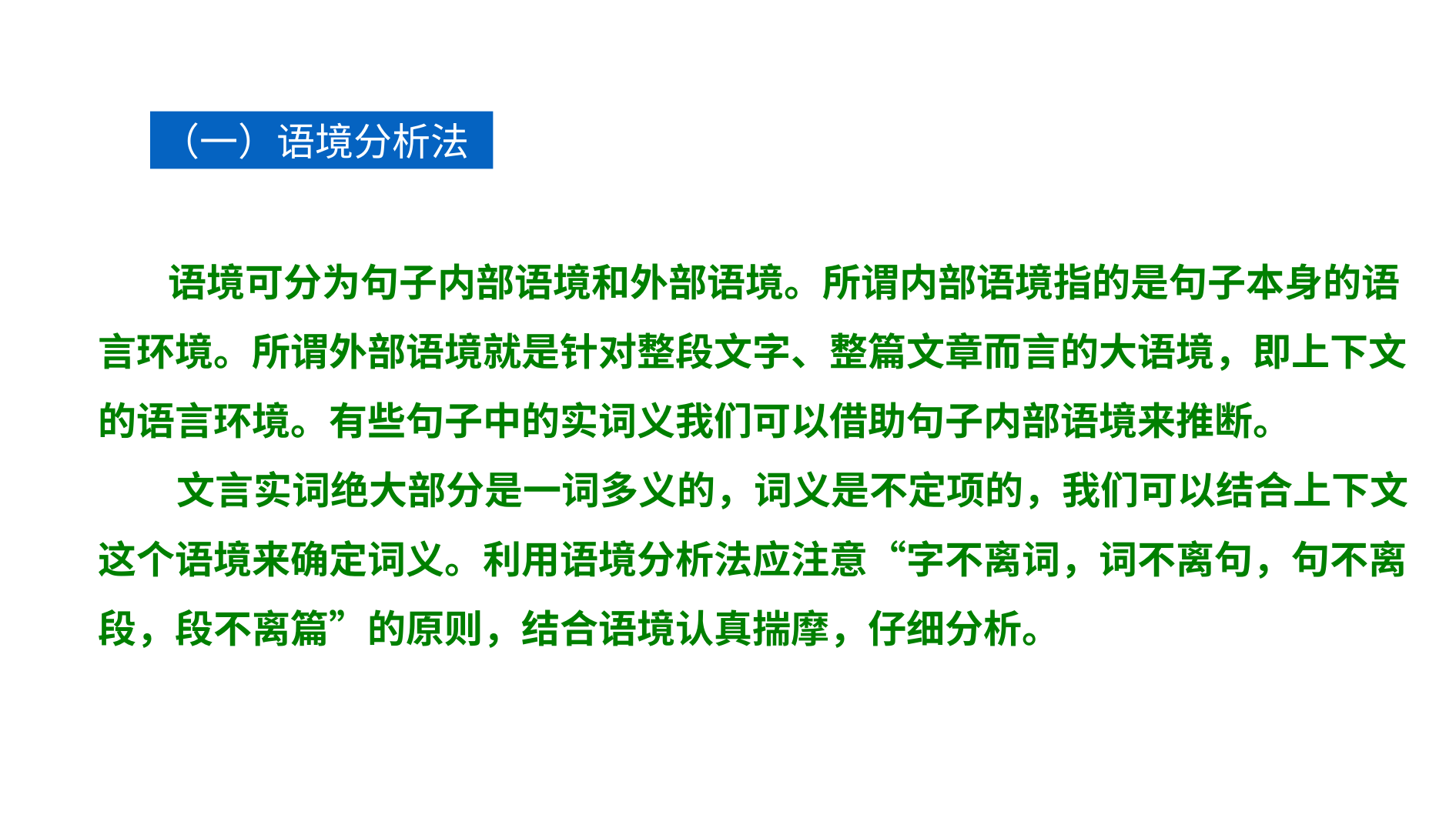

（一）语境分析法

       语境可分为句子内部语境和外部语境。所谓内部语境指的是句子本身的语言环境。所谓外部语境就是针对整段文字、整篇文章而言的大语境，即上下文的语言环境。有些句子中的实词义我们可以借助句子内部语境来推断。
        文言实词绝大部分是一词多义的，词义是不定项的，我们可以结合上下文这个语境来确定词义。利用语境分析法应注意“字不离词，词不离句，句不离段，段不离篇”的原则，结合语境认真揣摩，仔细分析。